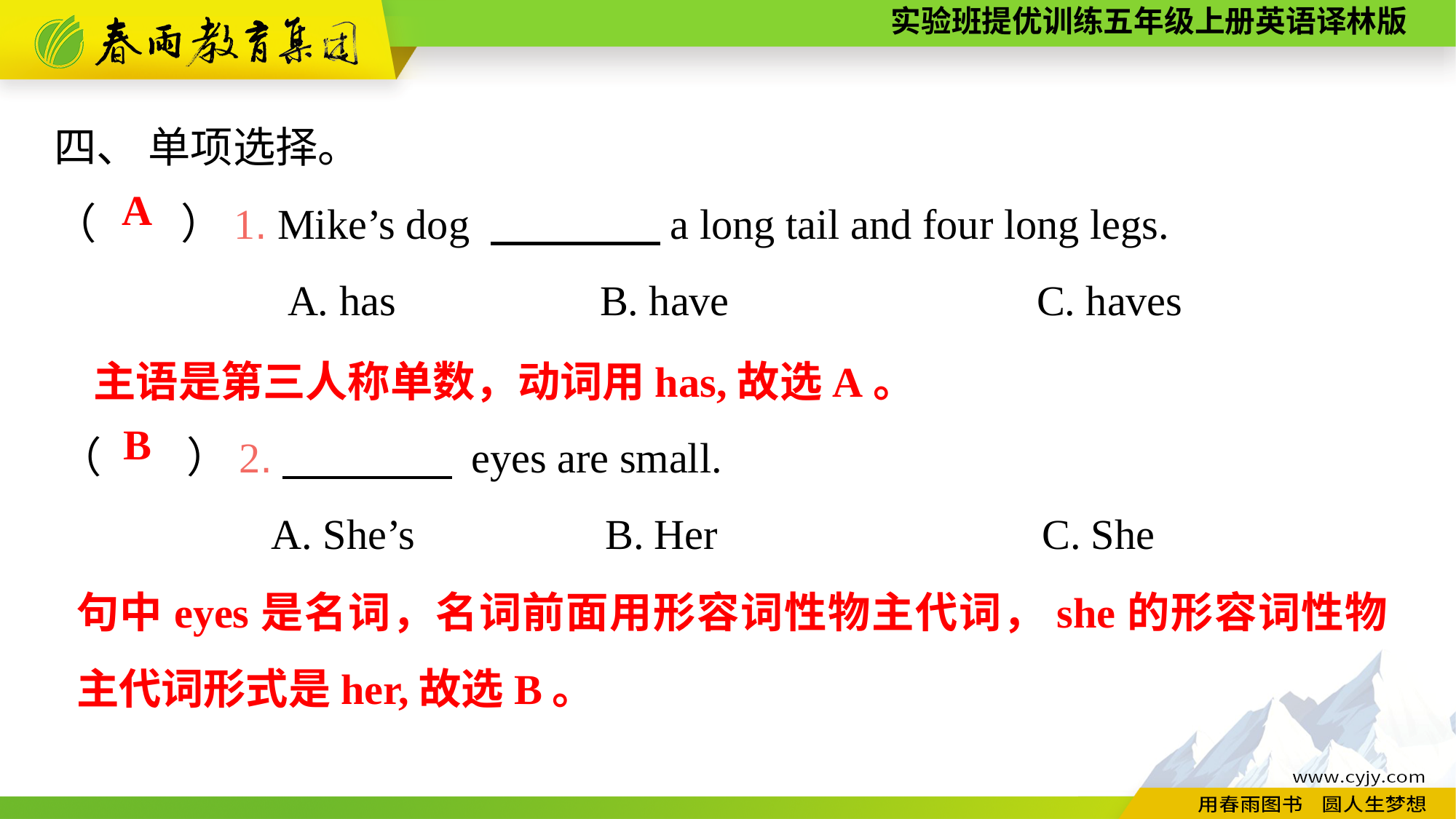

四、 单项选择。
（　　）1. Mike’s dog 　　　　a long tail and four long legs.
A. has		B. have			C. haves
A
主语是第三人称单数，动词用has,故选A。
（　　）2.　　　　 eyes are small.
A. She’s		B. Her			C. She
B
句中eyes是名词，名词前面用形容词性物主代词，she的形容词性物主代词形式是her,故选B。